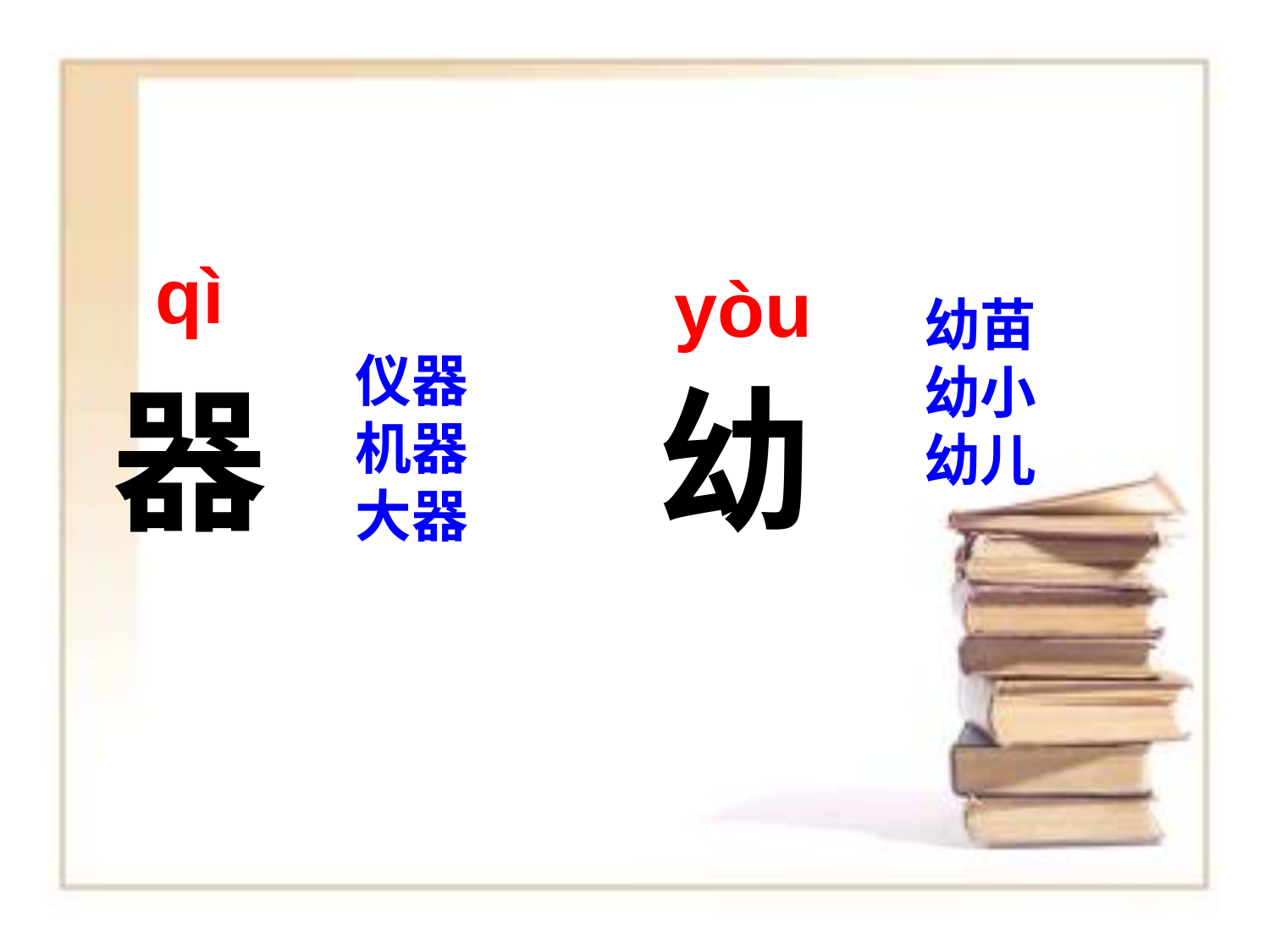

qì
yòu
幼苗
幼小
幼儿
仪器
机器
大器
幼
器